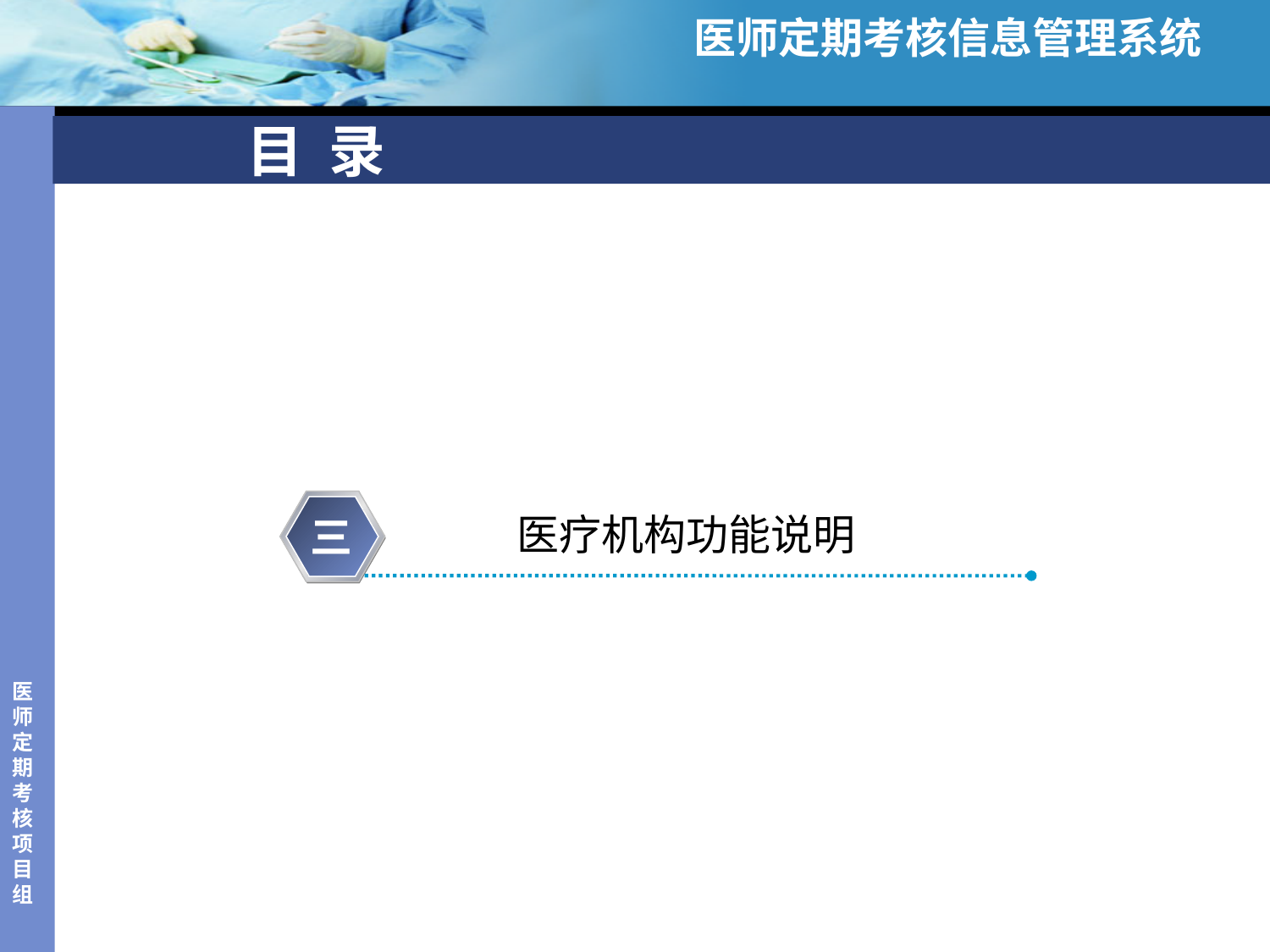

医师定期考核信息管理系统
# 目  录

医疗机构功能说明
三

19